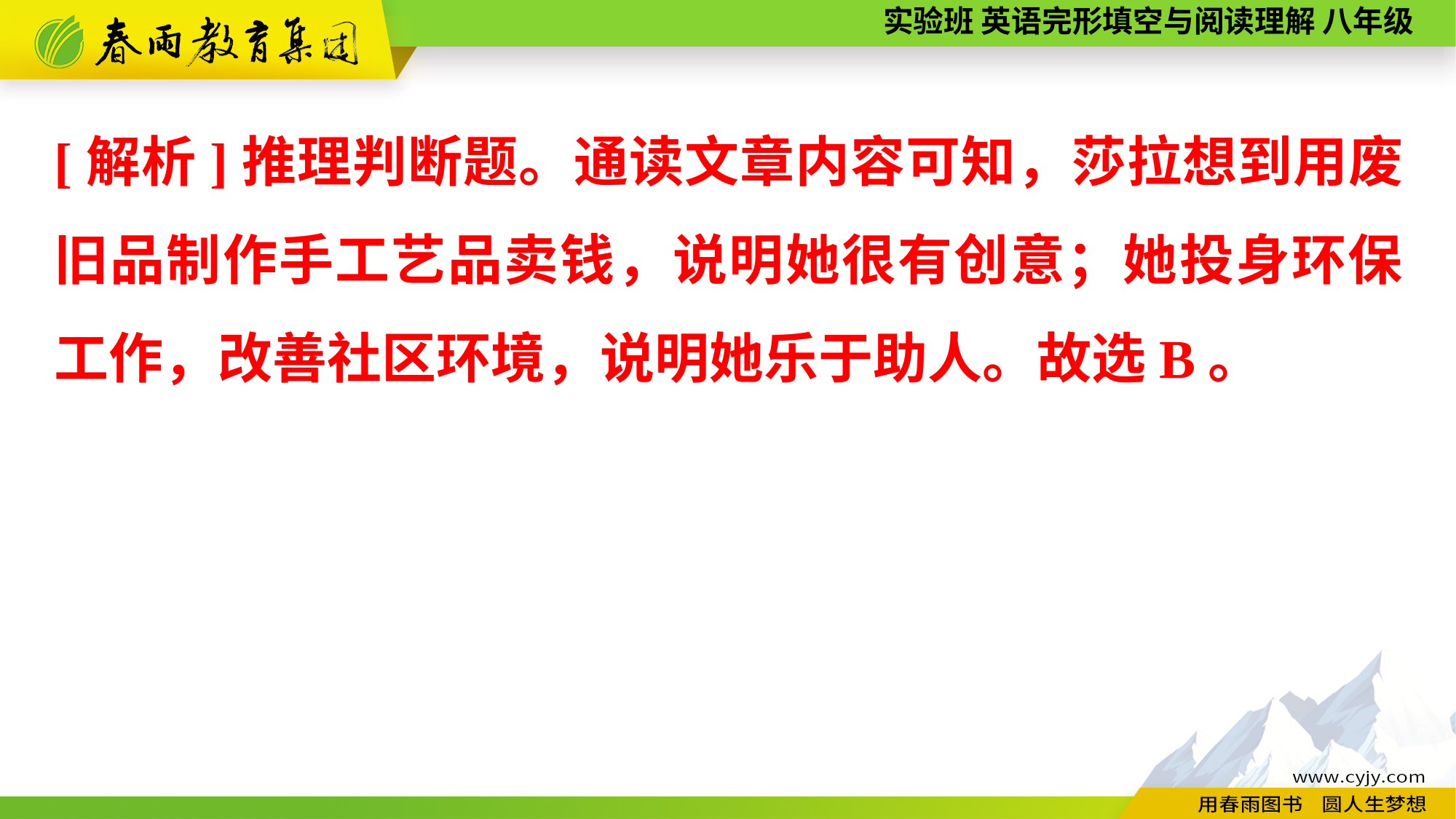

[解析]推理判断题。通读文章内容可知，莎拉想到用废旧品制作手工艺品卖钱，说明她很有创意；她投身环保工作，改善社区环境，说明她乐于助人。故选B。